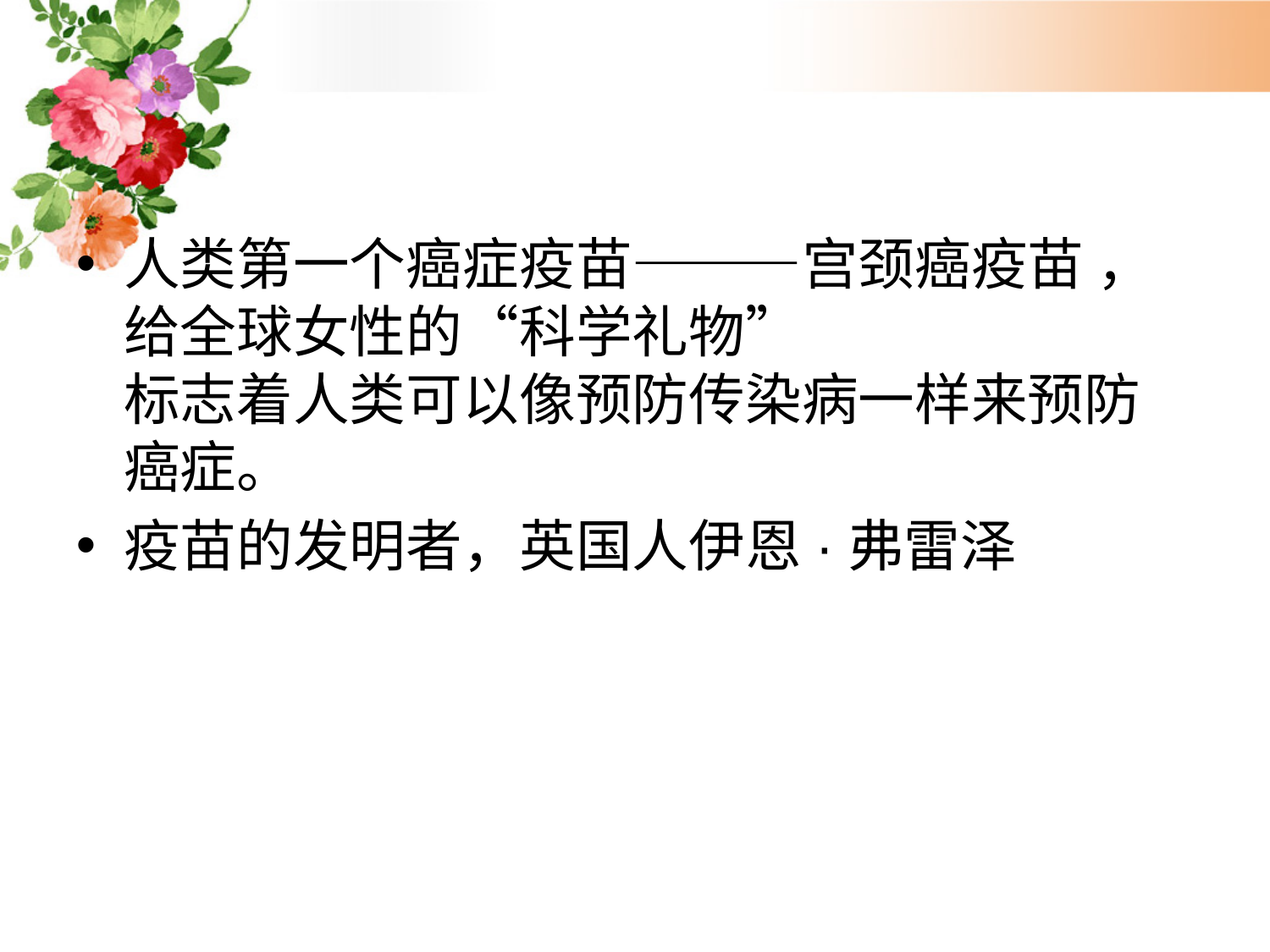

#
人类第一个癌症疫苗———宫颈癌疫苗 ，给全球女性的“科学礼物”
标志着人类可以像预防传染病一样来预防癌症。
疫苗的发明者，英国人伊恩·弗雷泽